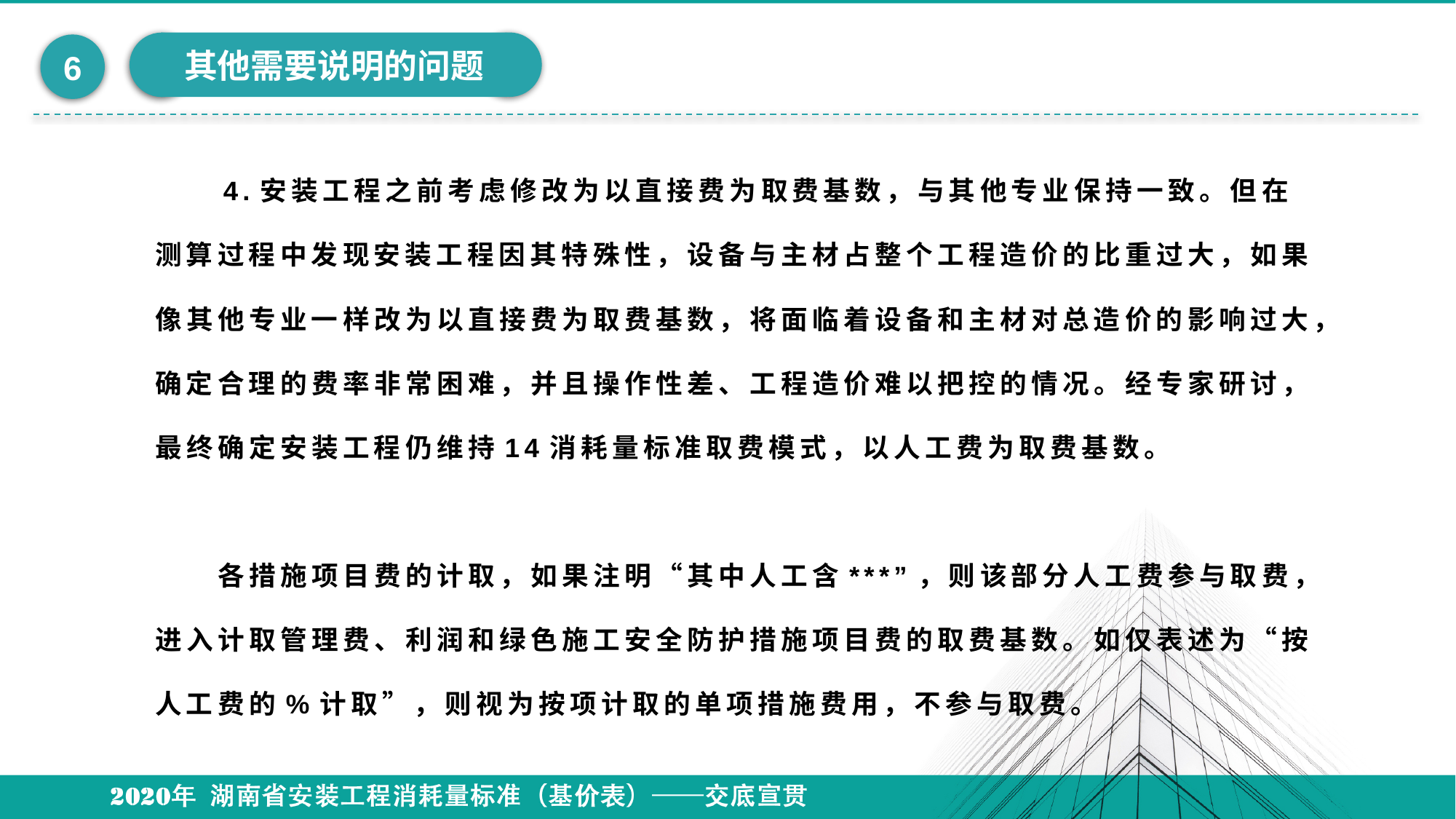

其他需要说明的问题

6
# 4.安装工程之前考虑修改为以直接费为取费基数，与其他专业保持一致。但在测算过程中发现安装工程因其特殊性，设备与主材占整个工程造价的比重过大，如果像其他专业一样改为以直接费为取费基数，将面临着设备和主材对总造价的影响过大，确定合理的费率非常困难，并且操作性差、工程造价难以把控的情况。经专家研讨，最终确定安装工程仍维持14消耗量标准取费模式，以人工费为取费基数。 　　各措施项目费的计取，如果注明“其中人工含***”，则该部分人工费参与取费，进入计取管理费、利润和绿色施工安全防护措施项目费的取费基数。如仅表述为“按人工费的%计取”，则视为按项计取的单项措施费用，不参与取费。